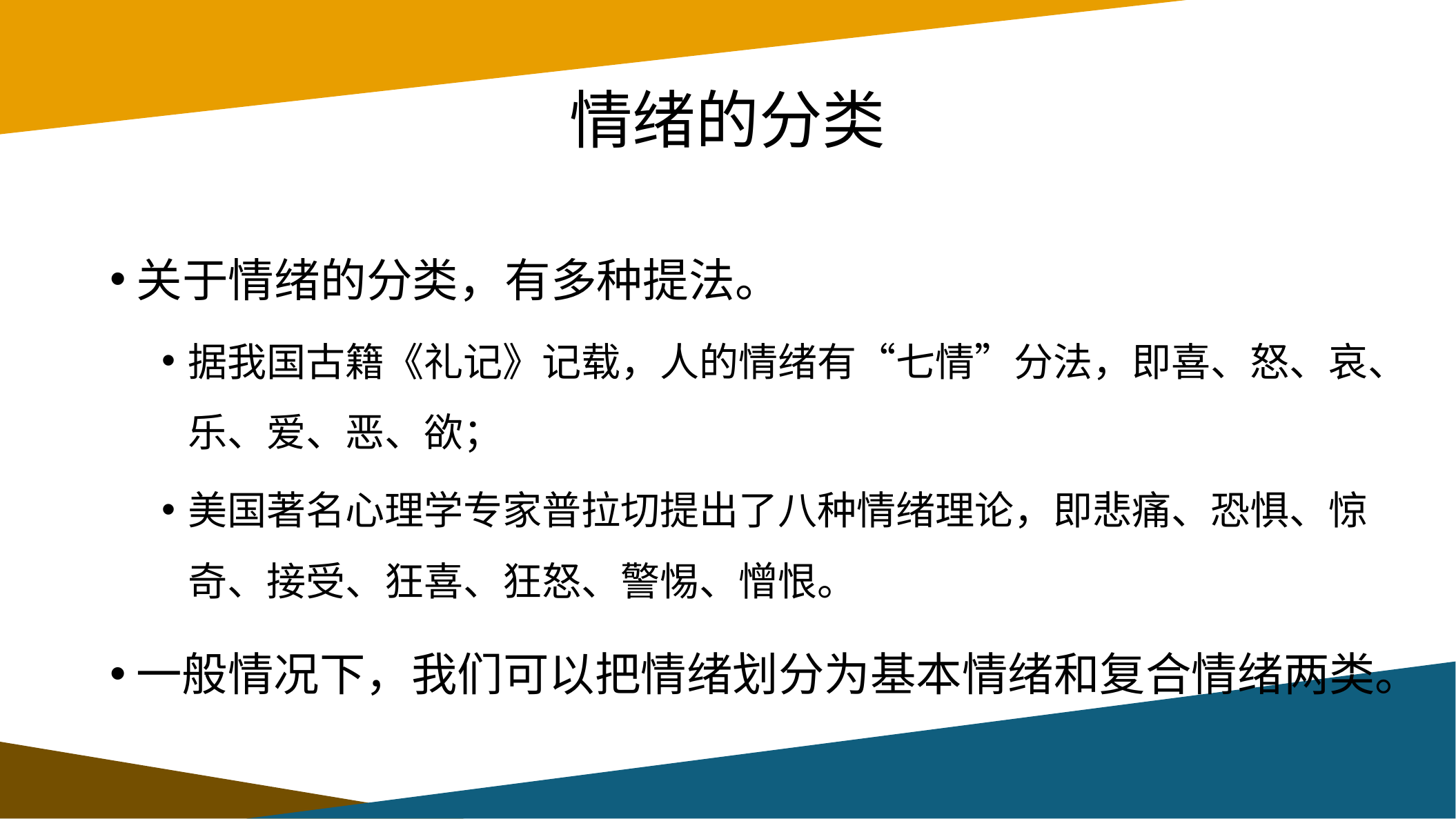

# 情绪的分类
关于情绪的分类，有多种提法。
据我国古籍《礼记》记载，人的情绪有“七情”分法，即喜、怒、哀、乐、爱、恶、欲；
美国著名心理学专家普拉切提出了八种情绪理论，即悲痛、恐惧、惊奇、接受、狂喜、狂怒、警惕、憎恨。
一般情况下，我们可以把情绪划分为基本情绪和复合情绪两类。